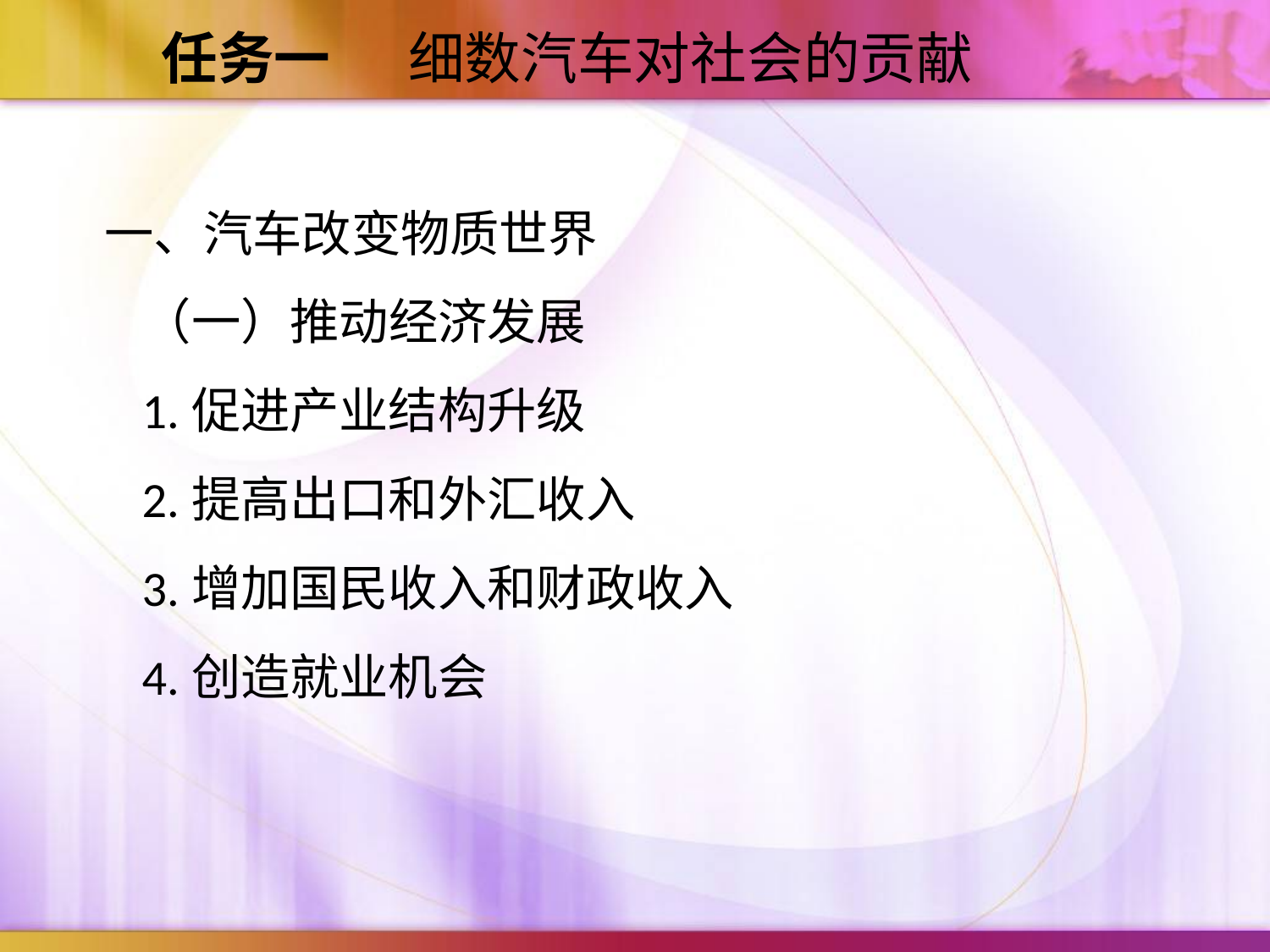

任务一      细数汽车对社会的贡献
一、汽车改变物质世界
（一）推动经济发展
1.促进产业结构升级
2.提高出口和外汇收入
3.增加国民收入和财政收入
4.创造就业机会